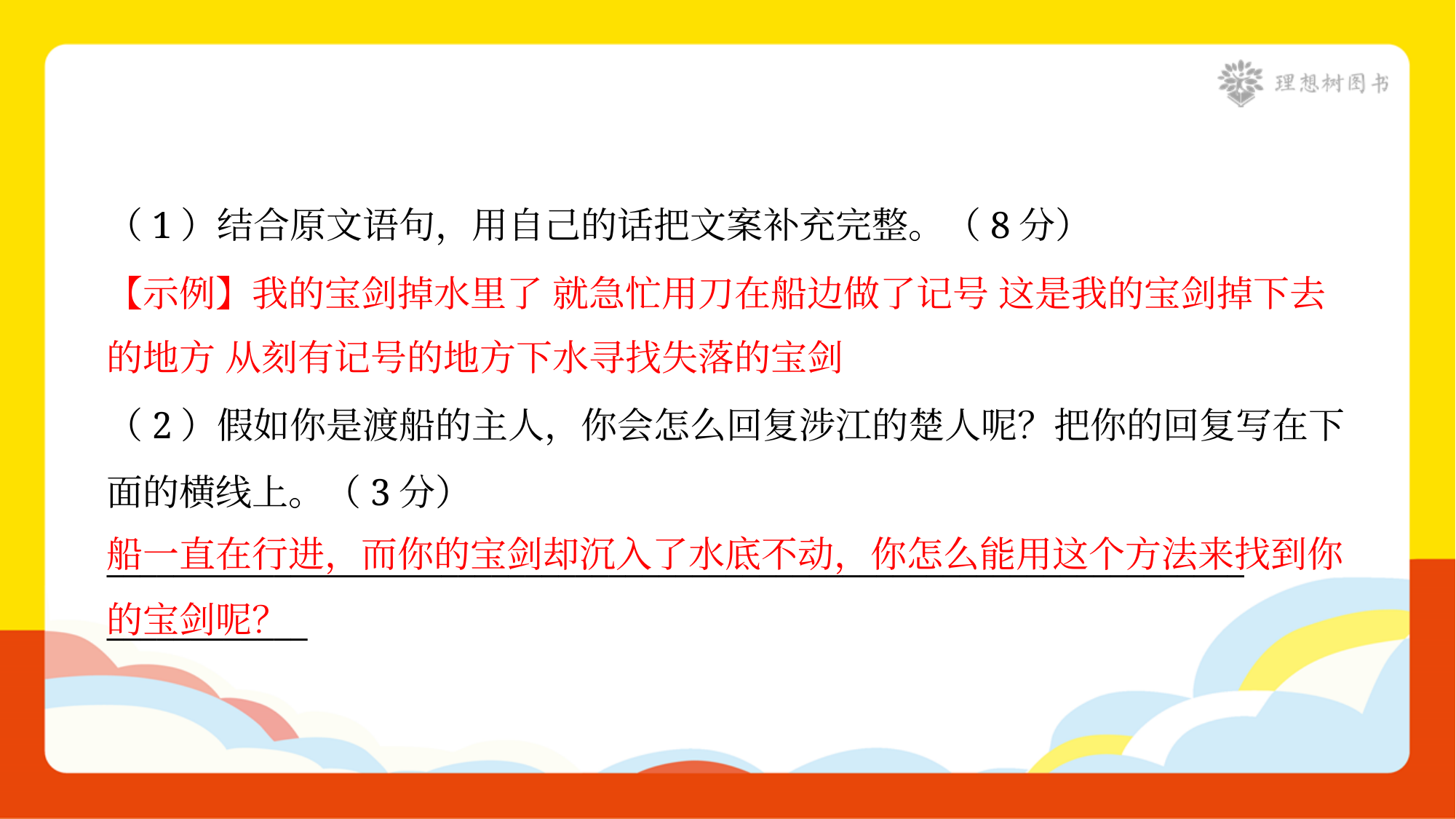

（1）结合原文语句，用自己的话把文案补充完整。（8分）
【示例】我的宝剑掉水里了 就急忙用刀在船边做了记号 这是我的宝剑掉下去
的地方 从刻有记号的地方下水寻找失落的宝剑
（2）假如你是渡船的主人，你会怎么回复涉江的楚人呢？把你的回复写在下
面的横线上。（3分）
____________________________________________________________________
____________
船一直在行进，而你的宝剑却沉入了水底不动，你怎么能用这个方法来找到你的宝剑呢？